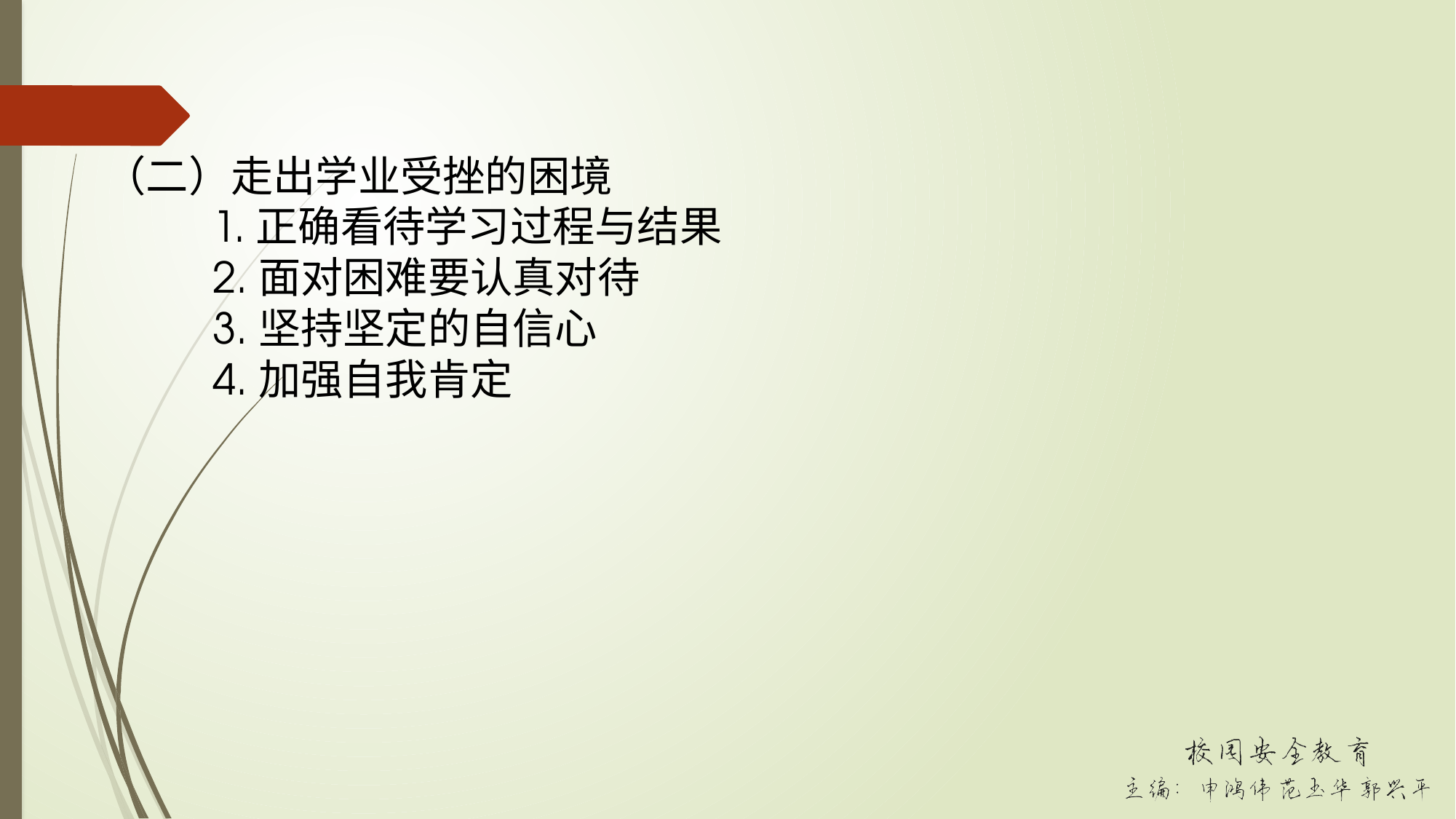

（二）走出学业受挫的困境
	1.正确看待学习过程与结果
	2.面对困难要认真对待
	3.坚持坚定的自信心
	4.加强自我肯定